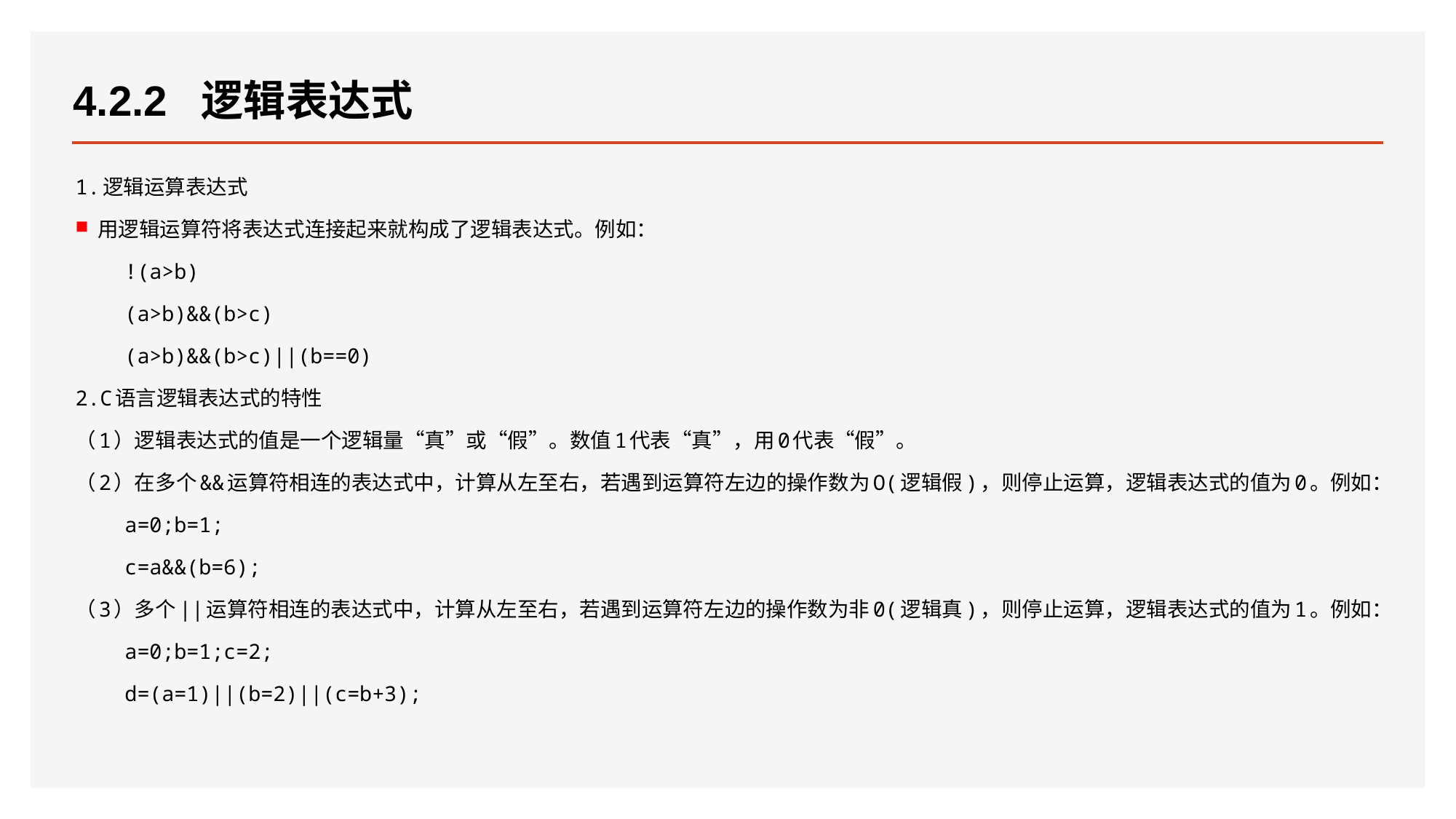

# 4.2.2  逻辑表达式
1.逻辑运算表达式
用逻辑运算符将表达式连接起来就构成了逻辑表达式。例如：
    !(a>b)
    (a>b)&&(b>c)
    (a>b)&&(b>c)||(b==0)
2.C语言逻辑表达式的特性
（1）逻辑表达式的值是一个逻辑量“真”或“假”。数值1代表“真”，用0代表“假”。
（2）在多个&&运算符相连的表达式中，计算从左至右，若遇到运算符左边的操作数为O(逻辑假)，则停止运算，逻辑表达式的值为0。例如：
    a=0;b=1;
    c=a&&(b=6);
（3）多个||运算符相连的表达式中，计算从左至右，若遇到运算符左边的操作数为非0(逻辑真)，则停止运算，逻辑表达式的值为1。例如：
    a=0;b=1;c=2;
    d=(a=1)||(b=2)||(c=b+3);